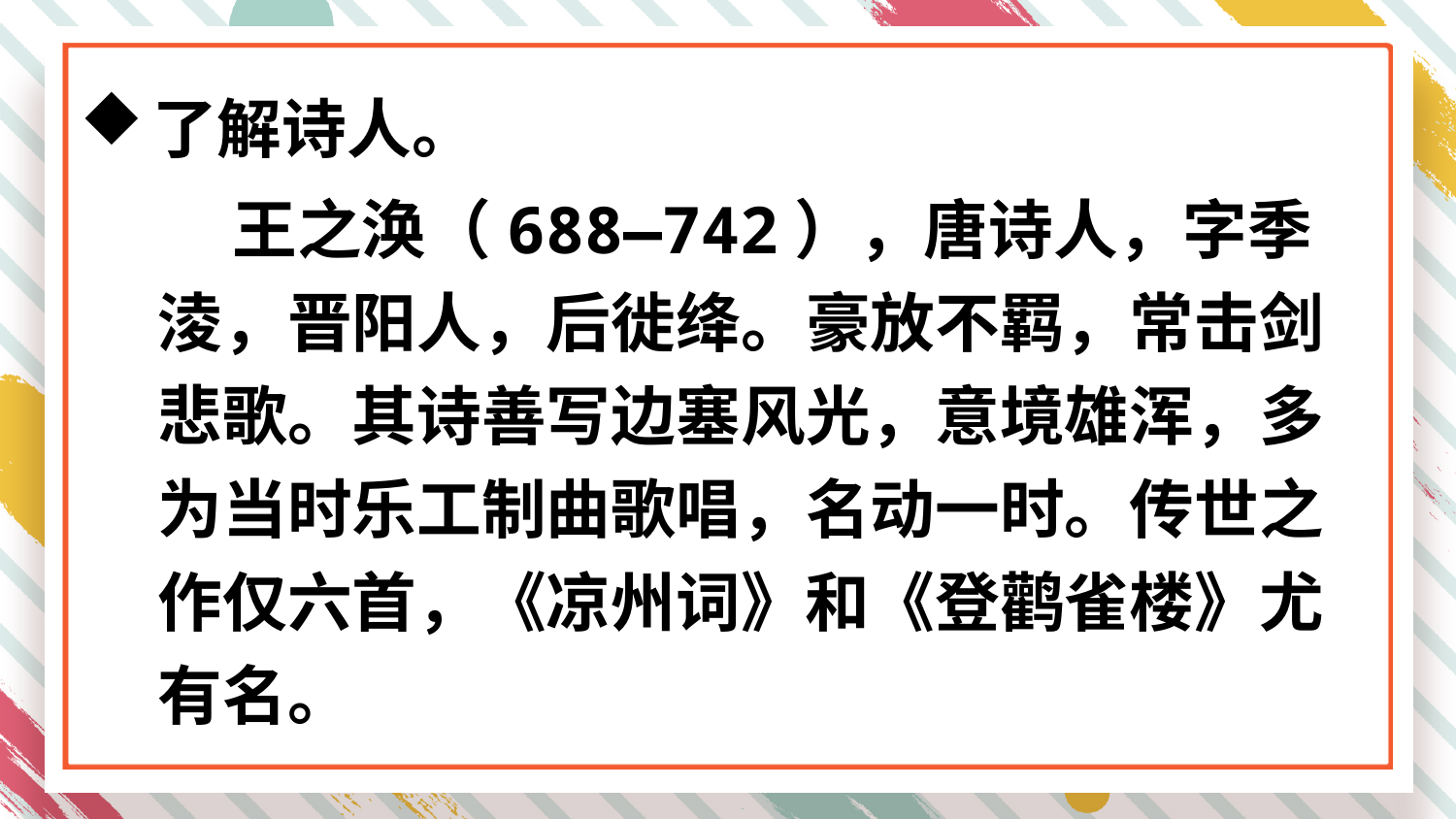

了解诗人。
    王之涣（688—742），唐诗人，字季淩，晋阳人，后徙绛。豪放不羁，常击剑悲歌。其诗善写边塞风光，意境雄浑，多为当时乐工制曲歌唱，名动一时。传世之作仅六首，《凉州词》和《登鹳雀楼》尤有名。